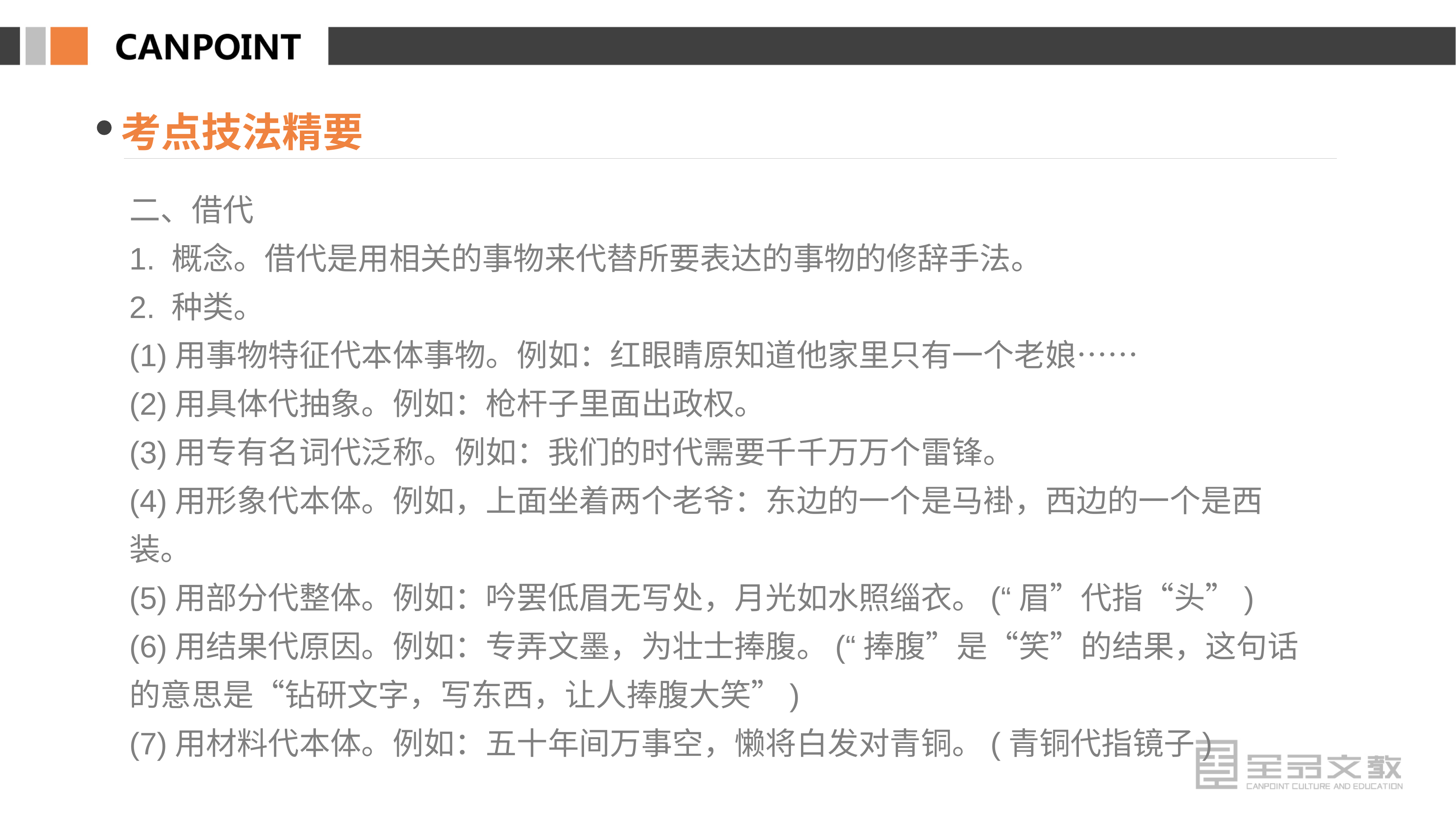

考点技法精要

二、借代
1. 概念。借代是用相关的事物来代替所要表达的事物的修辞手法。
2. 种类。
(1)用事物特征代本体事物。例如：红眼睛原知道他家里只有一个老娘……
(2)用具体代抽象。例如：枪杆子里面出政权。
(3)用专有名词代泛称。例如：我们的时代需要千千万万个雷锋。
(4)用形象代本体。例如，上面坐着两个老爷：东边的一个是马褂，西边的一个是西装。
(5)用部分代整体。例如：吟罢低眉无写处，月光如水照缁衣。(“眉”代指“头”)
(6)用结果代原因。例如：专弄文墨，为壮士捧腹。(“捧腹”是“笑”的结果，这句话的意思是“钻研文字，写东西，让人捧腹大笑”)
(7)用材料代本体。例如：五十年间万事空，懒将白发对青铜。(青铜代指镜子)